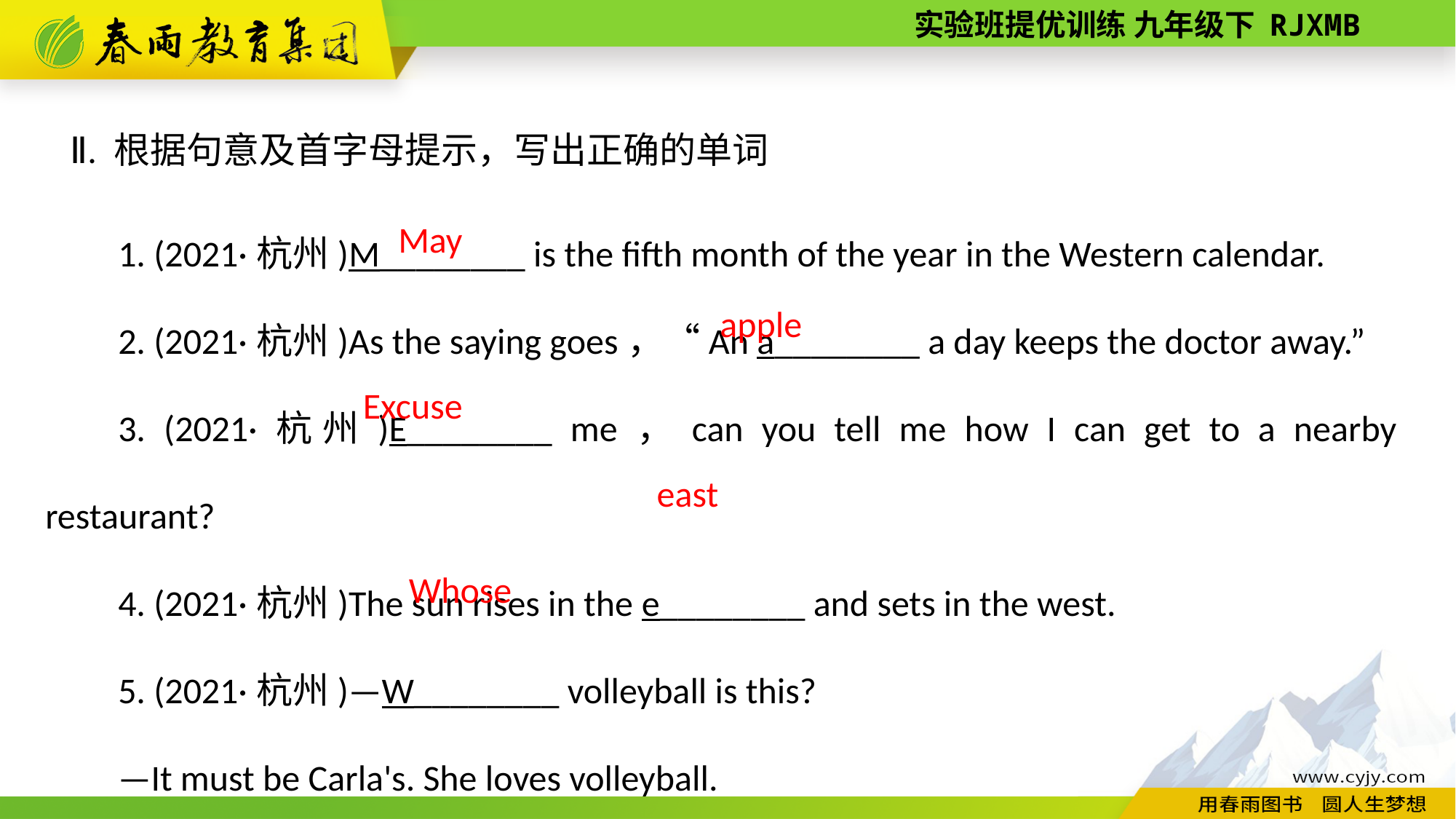

Ⅱ. 根据句意及首字母提示，写出正确的单词
1. (2021·杭州)M________ is the fifth month of the year in the Western calendar.
2. (2021·杭州)As the saying goes，“An a________ a day keeps the doctor away.”
3. (2021·杭州)E________ me，can you tell me how I can get to a nearby restaurant?
4. (2021·杭州)The sun rises in the e________ and sets in the west.
5. (2021·杭州)—W________ volleyball is this?
—It must be Carla's. She loves volleyball.
 May
apple
Excuse
east
Whose